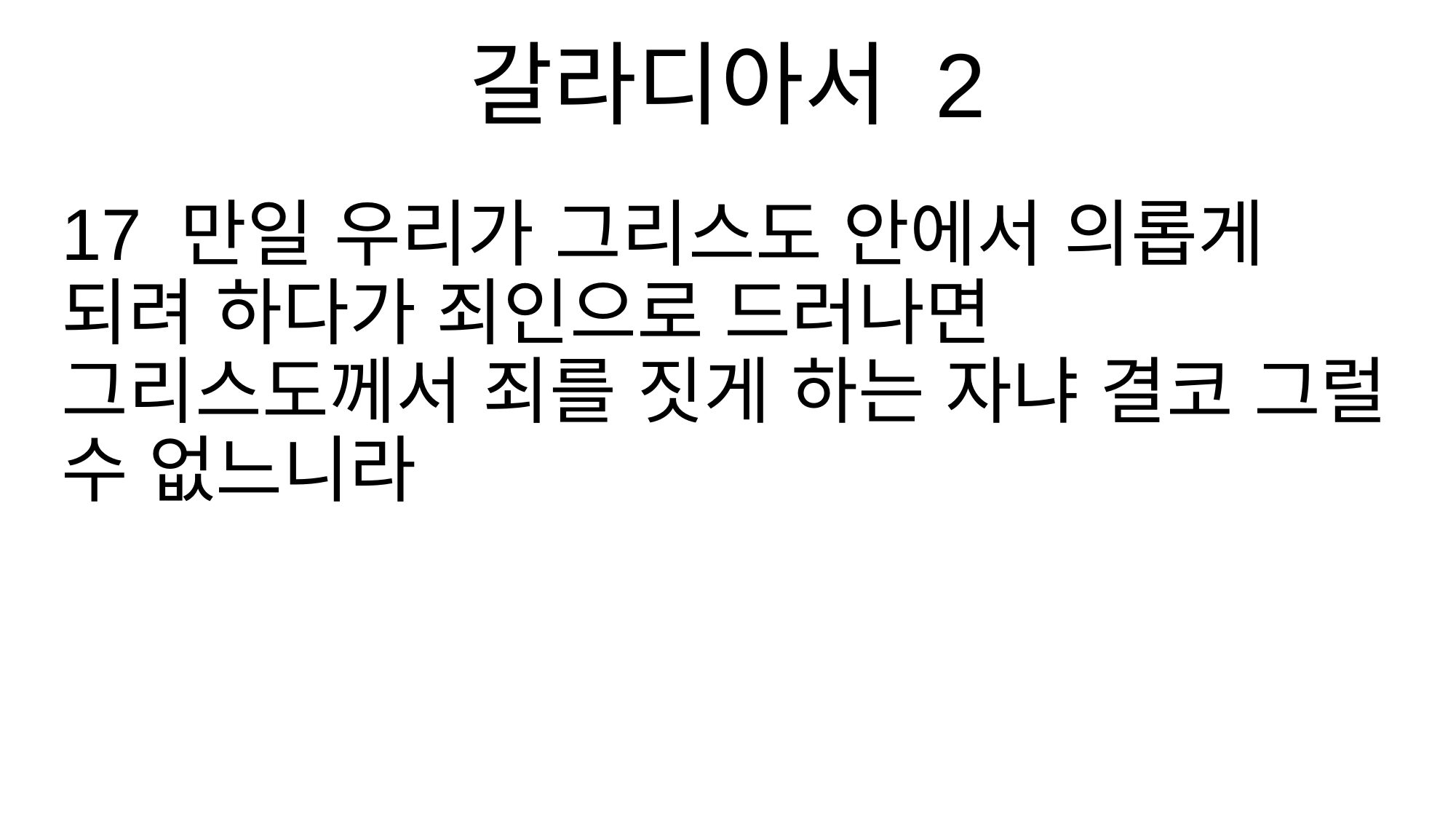

갈라디아서 2
17 만일 우리가 그리스도 안에서 의롭게 되려 하다가 죄인으로 드러나면 그리스도께서 죄를 짓게 하는 자냐 결코 그럴 수 없느니라